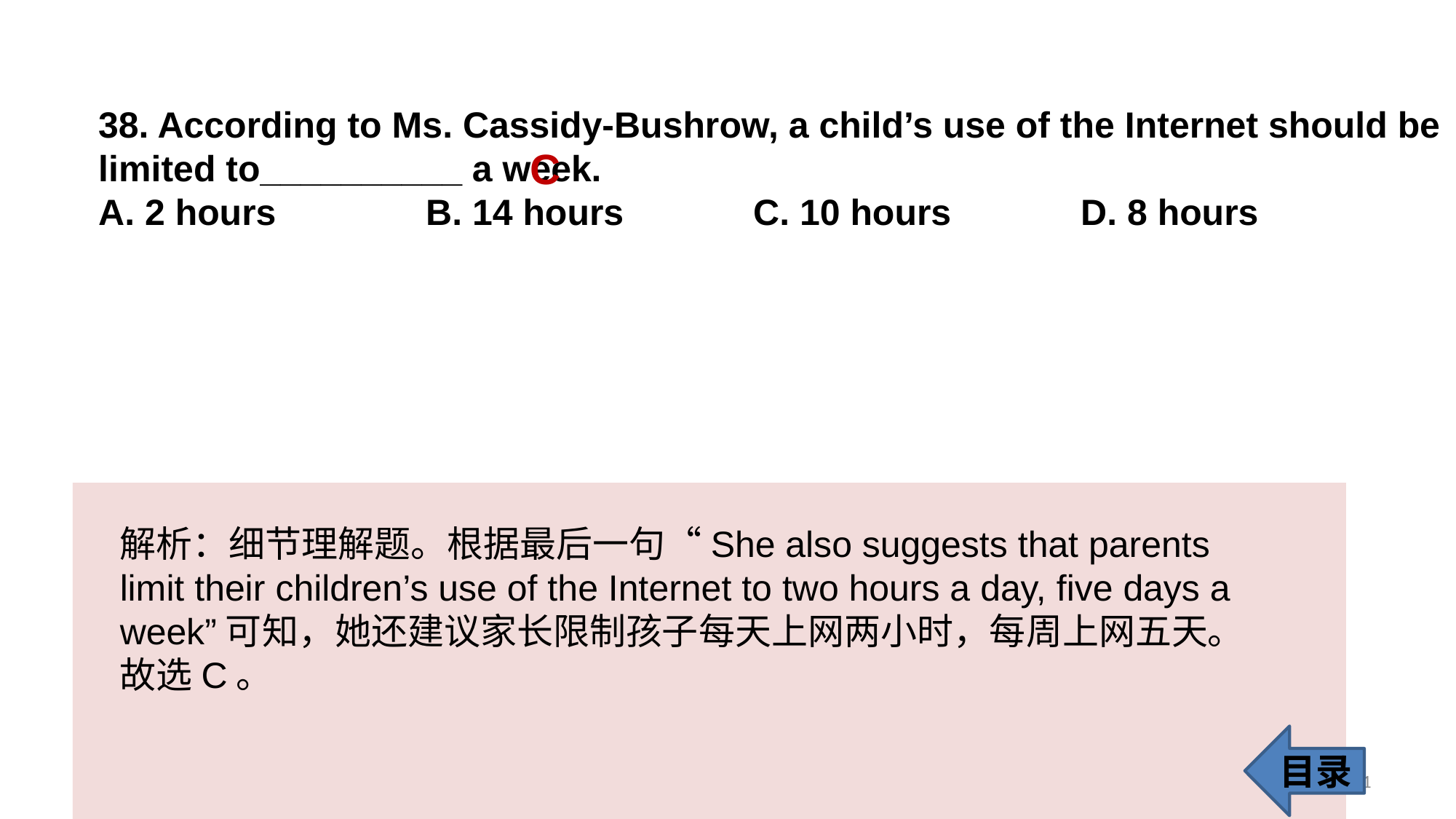

38. According to Ms. Cassidy-Bushrow, a child’s use of the Internet should be limited to__________ a week.
A. 2 hours 		B. 14 hours 		C. 10 hours 		D. 8 hours
  C

解析：细节理解题。根据最后一句“She also suggests that parents limit their children’s use of the Internet to two hours a day, five days a week”可知，她还建议家长限制孩子每天上网两小时，每周上网五天。故选C。
目录
41